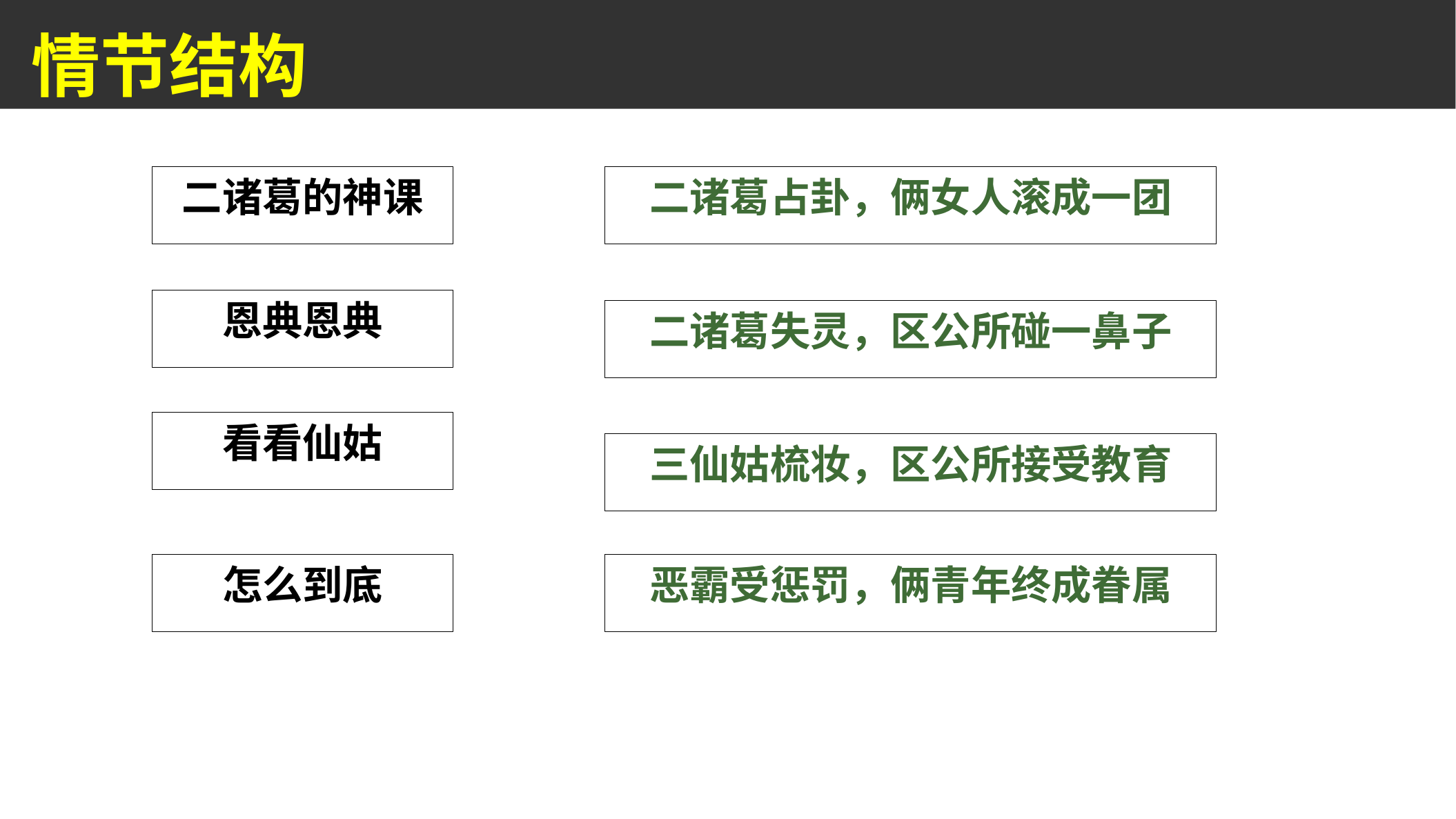

情节结构
二诸葛的神课
二诸葛占卦，俩女人滚成一团
恩典恩典
二诸葛失灵，区公所碰一鼻子
看看仙姑
三仙姑梳妆，区公所接受教育
怎么到底
恶霸受惩罚，俩青年终成眷属